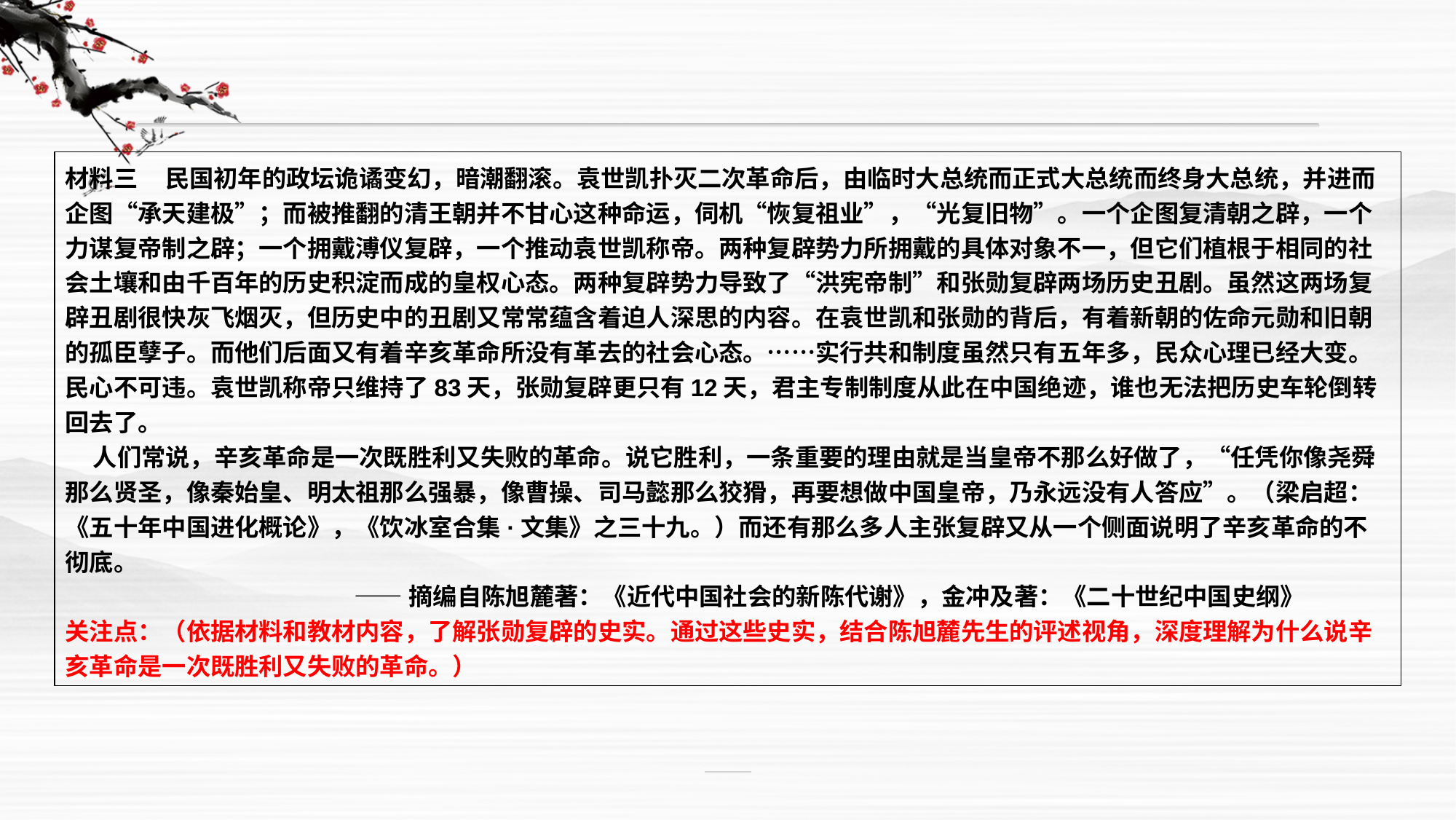

材料三     民国初年的政坛诡谲变幻，暗潮翻滚。袁世凯扑灭二次革命后，由临时大总统而正式大总统而终身大总统，并进而企图“承天建极”；而被推翻的清王朝并不甘心这种命运，伺机“恢复祖业”，“光复旧物”。一个企图复清朝之辟，一个力谋复帝制之辟；一个拥戴溥仪复辟，一个推动袁世凯称帝。两种复辟势力所拥戴的具体对象不一，但它们植根于相同的社会土壤和由千百年的历史积淀而成的皇权心态。两种复辟势力导致了“洪宪帝制”和张勋复辟两场历史丑剧。虽然这两场复辟丑剧很快灰飞烟灭，但历史中的丑剧又常常蕴含着迫人深思的内容。在袁世凯和张勋的背后，有着新朝的佐命元勋和旧朝的孤臣孽子。而他们后面又有着辛亥革命所没有革去的社会心态。……实行共和制度虽然只有五年多，民众心理已经大变。民心不可违。袁世凯称帝只维持了83天，张勋复辟更只有12天，君主专制制度从此在中国绝迹，谁也无法把历史车轮倒转回去了。
    人们常说，辛亥革命是一次既胜利又失败的革命。说它胜利，一条重要的理由就是当皇帝不那么好做了，“任凭你像尧舜那么贤圣，像秦始皇、明太祖那么强暴，像曹操、司马懿那么狡猾，再要想做中国皇帝，乃永远没有人答应”。（梁启超：《五十年中国进化概论》，《饮冰室合集·文集》之三十九。）而还有那么多人主张复辟又从一个侧面说明了辛亥革命的不彻底。
                                                     ——摘编自陈旭麓著：《近代中国社会的新陈代谢》，金冲及著：《二十世纪中国史纲》
关注点：（依据材料和教材内容，了解张勋复辟的史实。通过这些史实，结合陈旭麓先生的评述视角，深度理解为什么说辛亥革命是一次既胜利又失败的革命。）